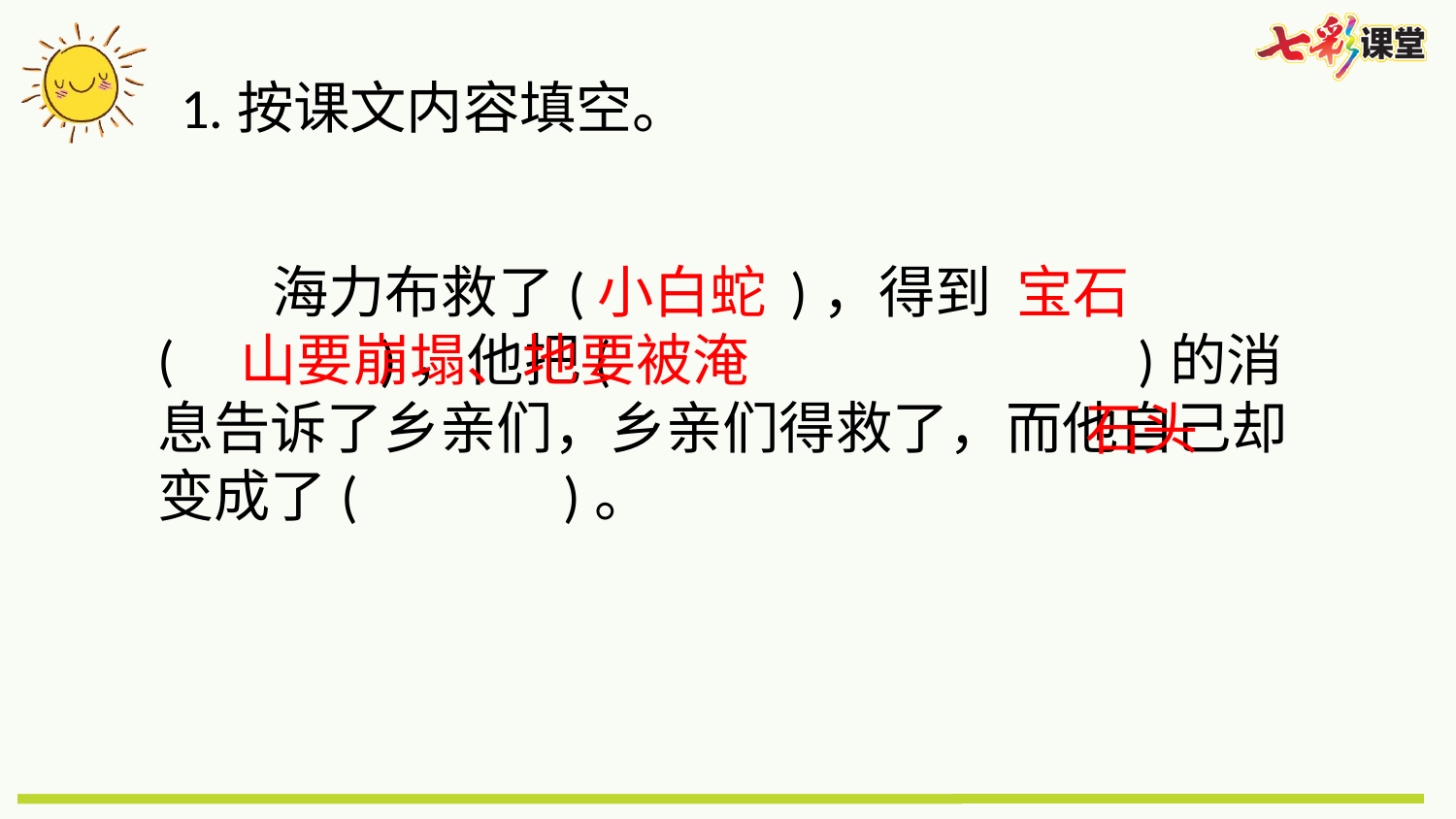

1.按课文内容填空。
        海力布救了(                )，得到(                )，他把(                                         )的消息告诉了乡亲们，乡亲们得救了，而他自己却变成了(                )。
小白蛇
宝石
山要崩塌、地要被淹
石头